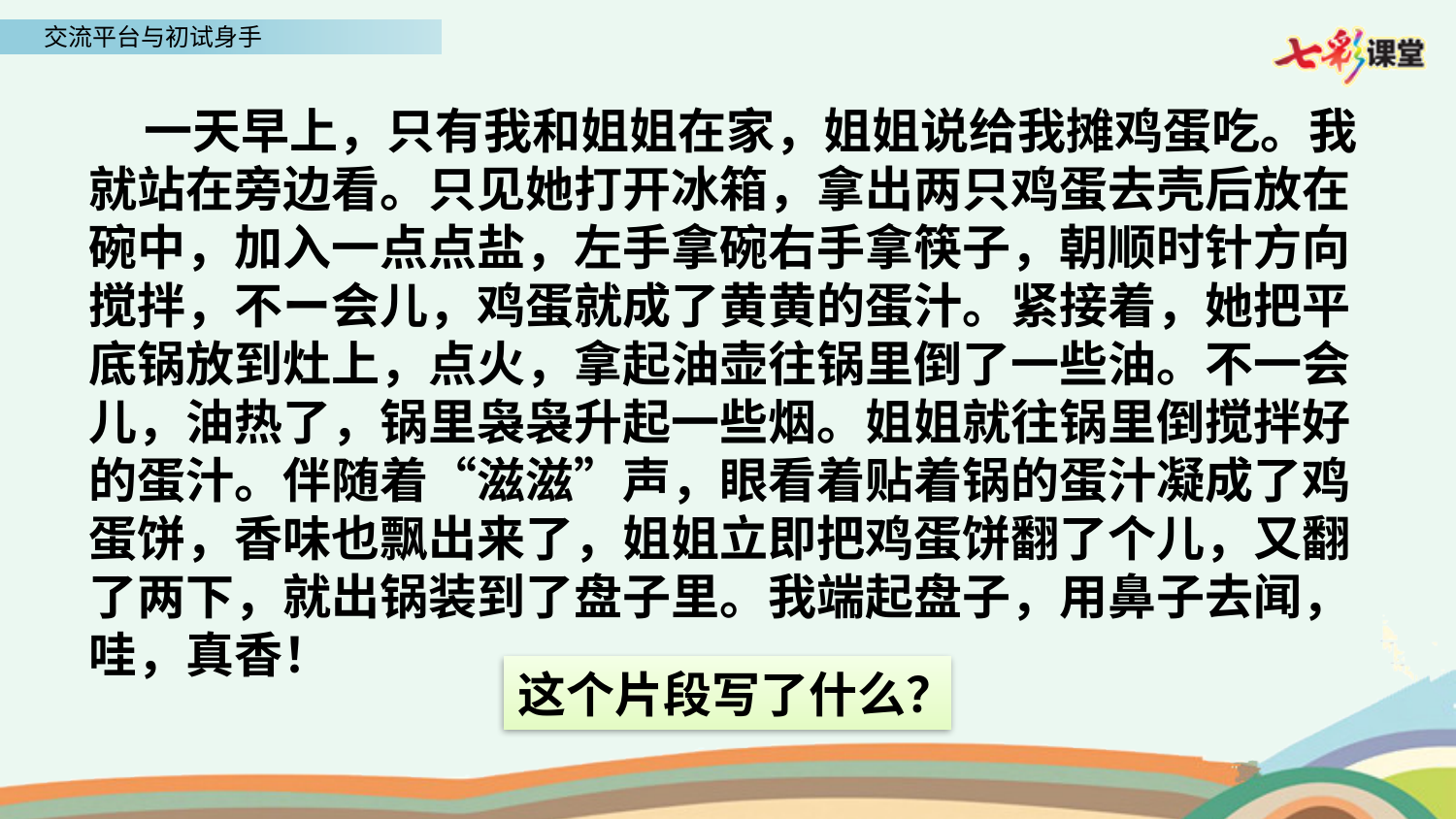

一天早上，只有我和姐姐在家，姐姐说给我摊鸡蛋吃。我就站在旁边看。只见她打开冰箱，拿出两只鸡蛋去壳后放在碗中，加入一点点盐，左手拿碗右手拿筷子，朝顺时针方向搅拌，不ー会儿，鸡蛋就成了黄黄的蛋汁。紧接着，她把平底锅放到灶上，点火，拿起油壶往锅里倒了一些油。不一会儿，油热了，锅里袅袅升起一些烟。姐姐就往锅里倒搅拌好的蛋汁。伴随着“滋滋”声，眼看着贴着锅的蛋汁凝成了鸡蛋饼，香味也飘出来了，姐姐立即把鸡蛋饼翻了个儿，又翻了两下，就出锅装到了盘子里。我端起盘子，用鼻子去闻，哇，真香！

这个片段写了什么？